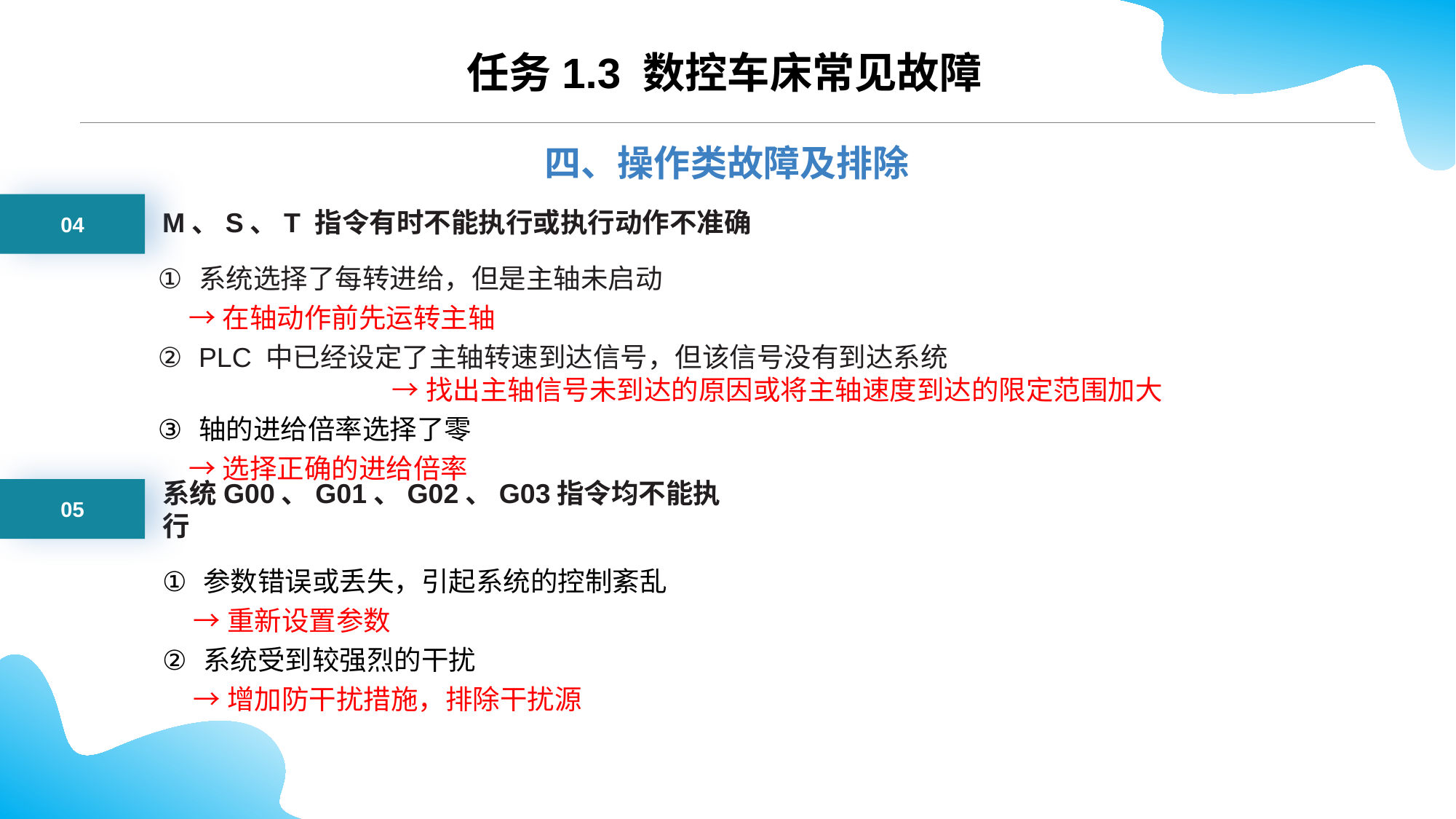

任务1.3 数控车床常见故障
四、操作类故障及排除
04
M、S、T 指令有时不能执行或执行动作不准确
系统选择了每转进给，但是主轴未启动
     →在轴动作前先运转主轴
PLC 中已经设定了主轴转速到达信号，但该信号没有到达系统
     →找出主轴信号未到达的原因或将主轴速度到达的限定范围加大
轴的进给倍率选择了零
     →选择正确的进给倍率

05
系统G00、G01、G02、G03指令均不能执行
参数错误或丢失，引起系统的控制紊乱
     →重新设置参数
系统受到较强烈的干扰
     →增加防干扰措施，排除干扰源